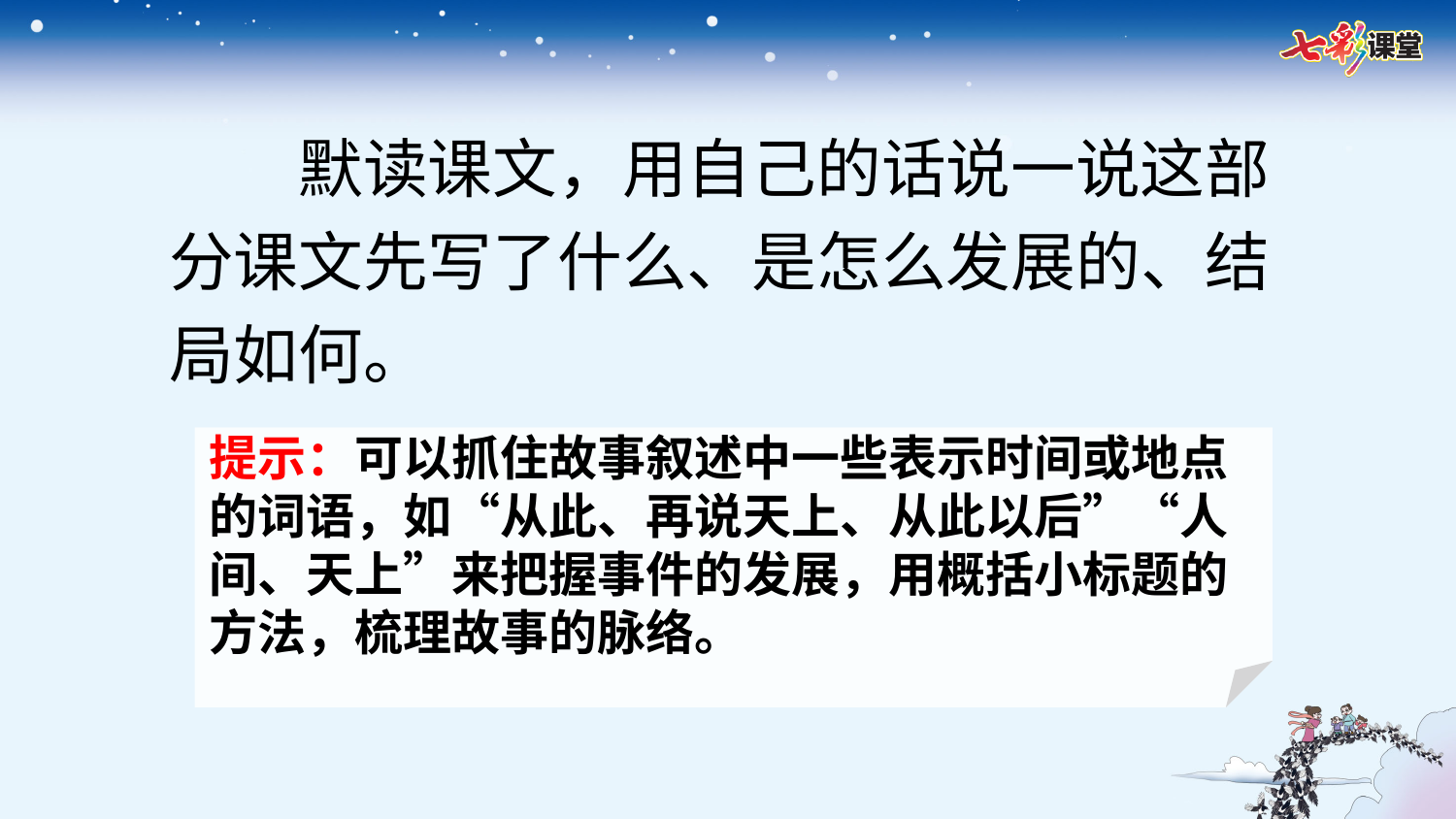

默读课文，用自己的话说一说这部分课文先写了什么、是怎么发展的、结局如何。
提示：可以抓住故事叙述中一些表示时间或地点的词语，如“从此、再说天上、从此以后”“人间、天上”来把握事件的发展，用概括小标题的方法，梳理故事的脉络。